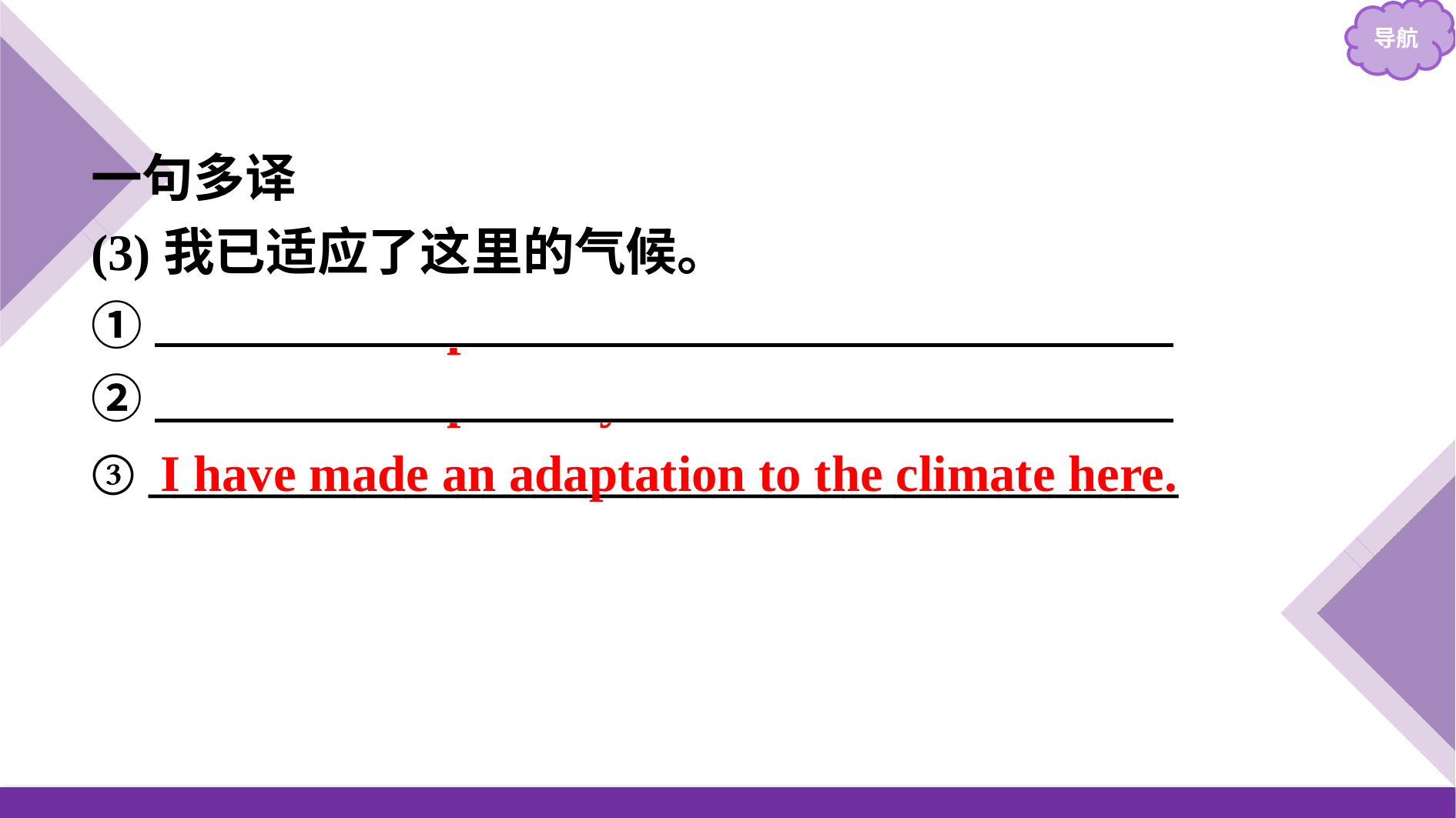

一句多译
(3)我已适应了这里的气候。
①　I have adapted to the climate here.
②　I have adapted myself to the climate here.
③ ________________________________________

I have made an adaptation to the climate here.